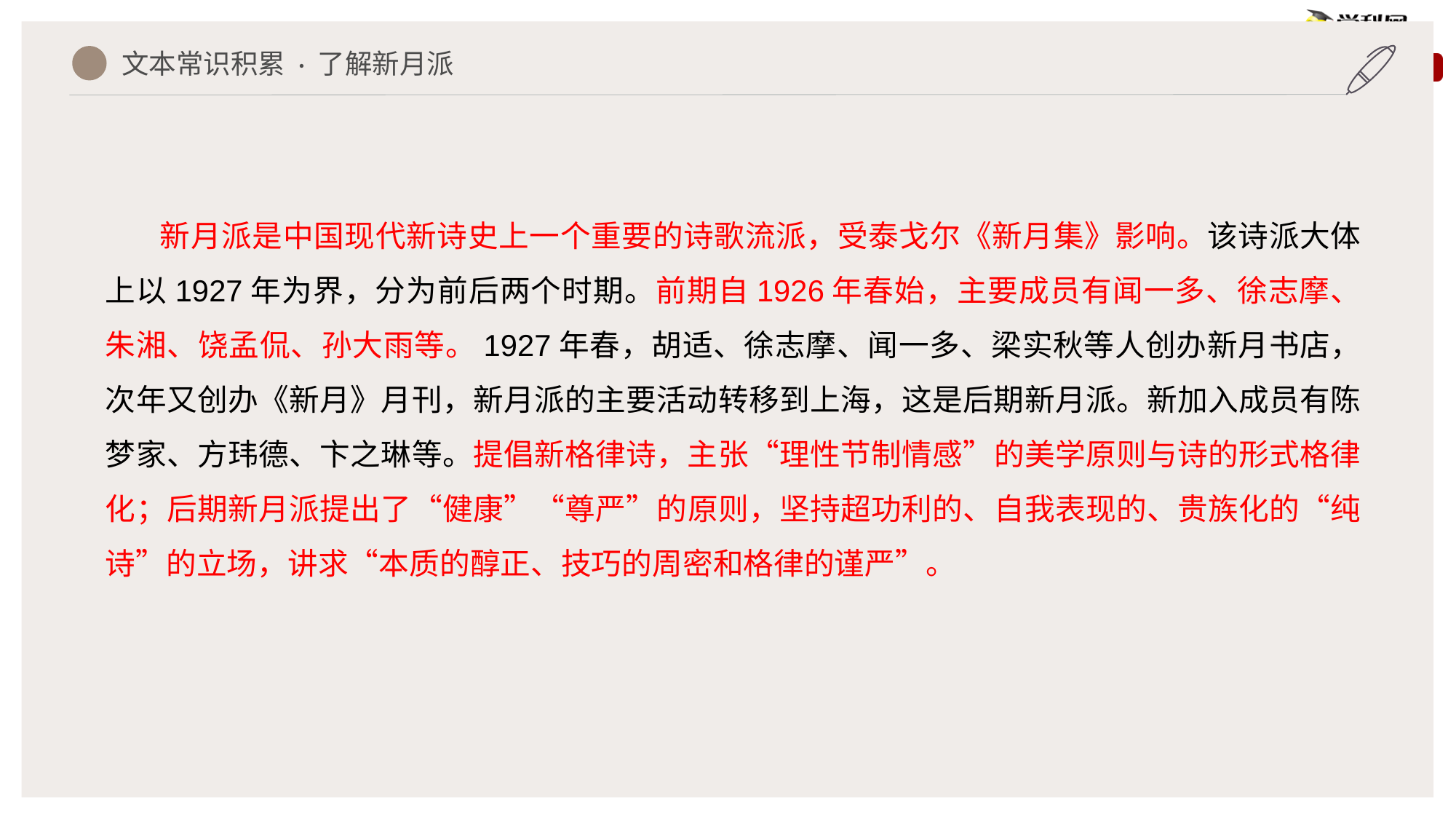

文本常识积累 · 了解新月派

新月派是中国现代新诗史上一个重要的诗歌流派，受泰戈尔《新月集》影响。该诗派大体上以1927年为界，分为前后两个时期。前期自1926年春始，主要成员有闻一多、徐志摩、朱湘、饶孟侃、孙大雨等。1927年春，胡适、徐志摩、闻一多、梁实秋等人创办新月书店，次年又创办《新月》月刊，新月派的主要活动转移到上海，这是后期新月派。新加入成员有陈梦家、方玮德、卞之琳等。提倡新格律诗，主张“理性节制情感”的美学原则与诗的形式格律化；后期新月派提出了“健康”“尊严”的原则，坚持超功利的、自我表现的、贵族化的“纯诗”的立场，讲求“本质的醇正、技巧的周密和格律的谨严”。